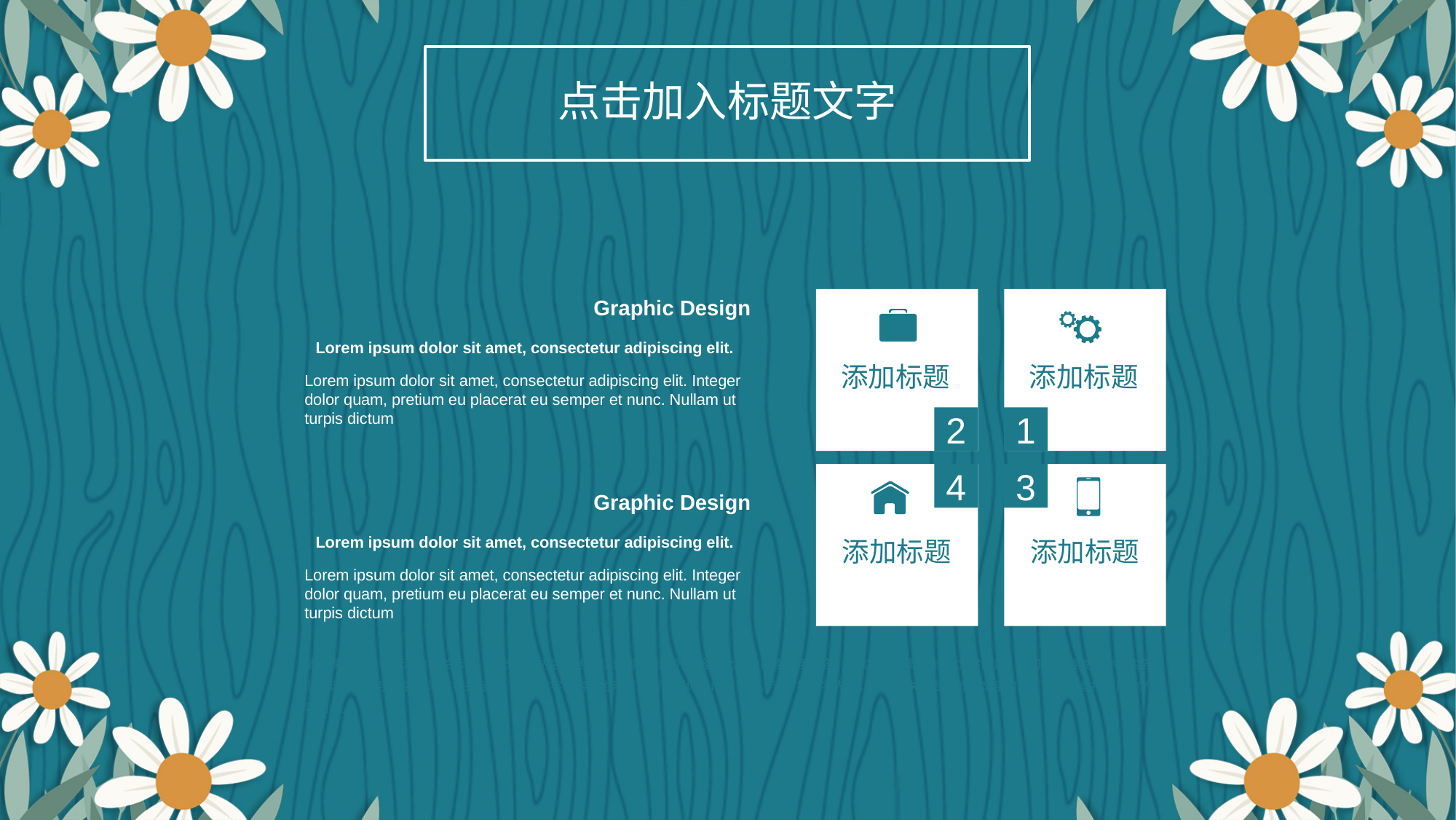

点击加入标题文字
Graphic Design
Lorem ipsum dolor sit amet, consectetur adipiscing elit.
Lorem ipsum dolor sit amet, consectetur adipiscing elit. Integer dolor quam, pretium eu placerat eu semper et nunc. Nullam ut turpis dictum

1
添加标题

2
添加标题

3
添加标题

4
添加标题

请替换文字内容，添加相关标题，修改文字内容，也可以直接复制你的内容到此。请替换文字内容，添加相关标题，修改文字内容，也可以直接复制你的内容到此。请替换文字内容，添加相关标题，修改文字内容，也可以直接复制你的内容到此。请替换文字内容，添加相关标题，修改文字内容，也可以直接复制你的内容到此。
Graphic Design
Lorem ipsum dolor sit amet, consectetur adipiscing elit.
Lorem ipsum dolor sit amet, consectetur adipiscing elit. Integer dolor quam, pretium eu placerat eu semper et nunc. Nullam ut turpis dictum